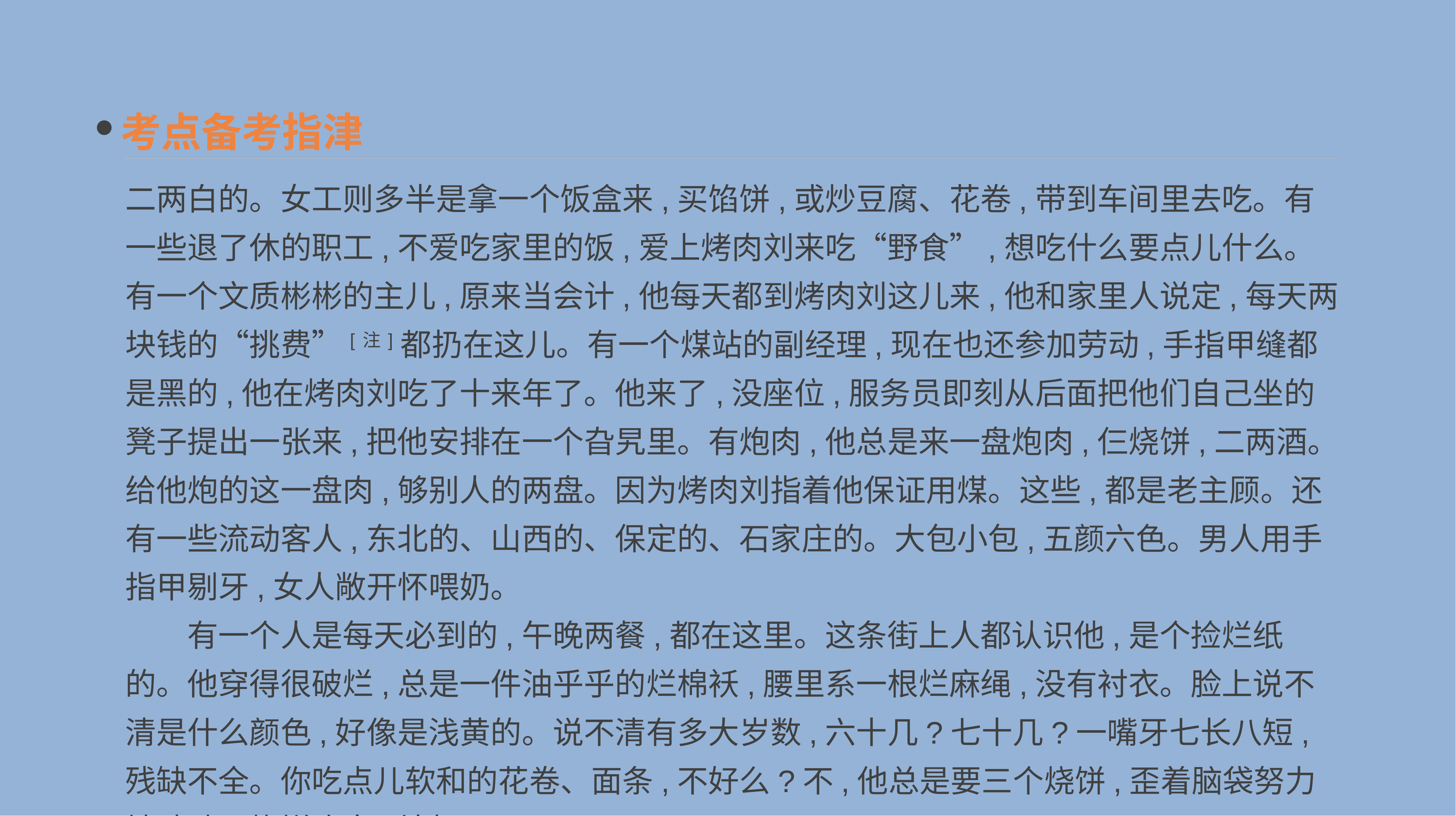

考点备考指津

二两白的。女工则多半是拿一个饭盒来,买馅饼,或炒豆腐、花卷,带到车间里去吃。有一些退了休的职工,不爱吃家里的饭,爱上烤肉刘来吃“野食”,想吃什么要点儿什么。有一个文质彬彬的主儿,原来当会计,他每天都到烤肉刘这儿来,他和家里人说定,每天两块钱的“挑费”[注]都扔在这儿。有一个煤站的副经理,现在也还参加劳动,手指甲缝都是黑的,他在烤肉刘吃了十来年了。他来了,没座位,服务员即刻从后面把他们自己坐的凳子提出一张来,把他安排在一个旮旯里。有炮肉,他总是来一盘炮肉,仨烧饼,二两酒。给他炮的这一盘肉,够别人的两盘。因为烤肉刘指着他保证用煤。这些,都是老主顾。还有一些流动客人,东北的、山西的、保定的、石家庄的。大包小包,五颜六色。男人用手指甲剔牙,女人敞开怀喂奶。
　　有一个人是每天必到的,午晚两餐,都在这里。这条街上人都认识他,是个捡烂纸的。他穿得很破烂,总是一件油乎乎的烂棉袄,腰里系一根烂麻绳,没有衬衣。脸上说不清是什么颜色,好像是浅黄的。说不清有多大岁数,六十几?七十几?一嘴牙七长八短,残缺不全。你吃点儿软和的花卷、面条,不好么?不,他总是要三个烧饼,歪着脑袋努力地啃啮。烧饼吃完,站起